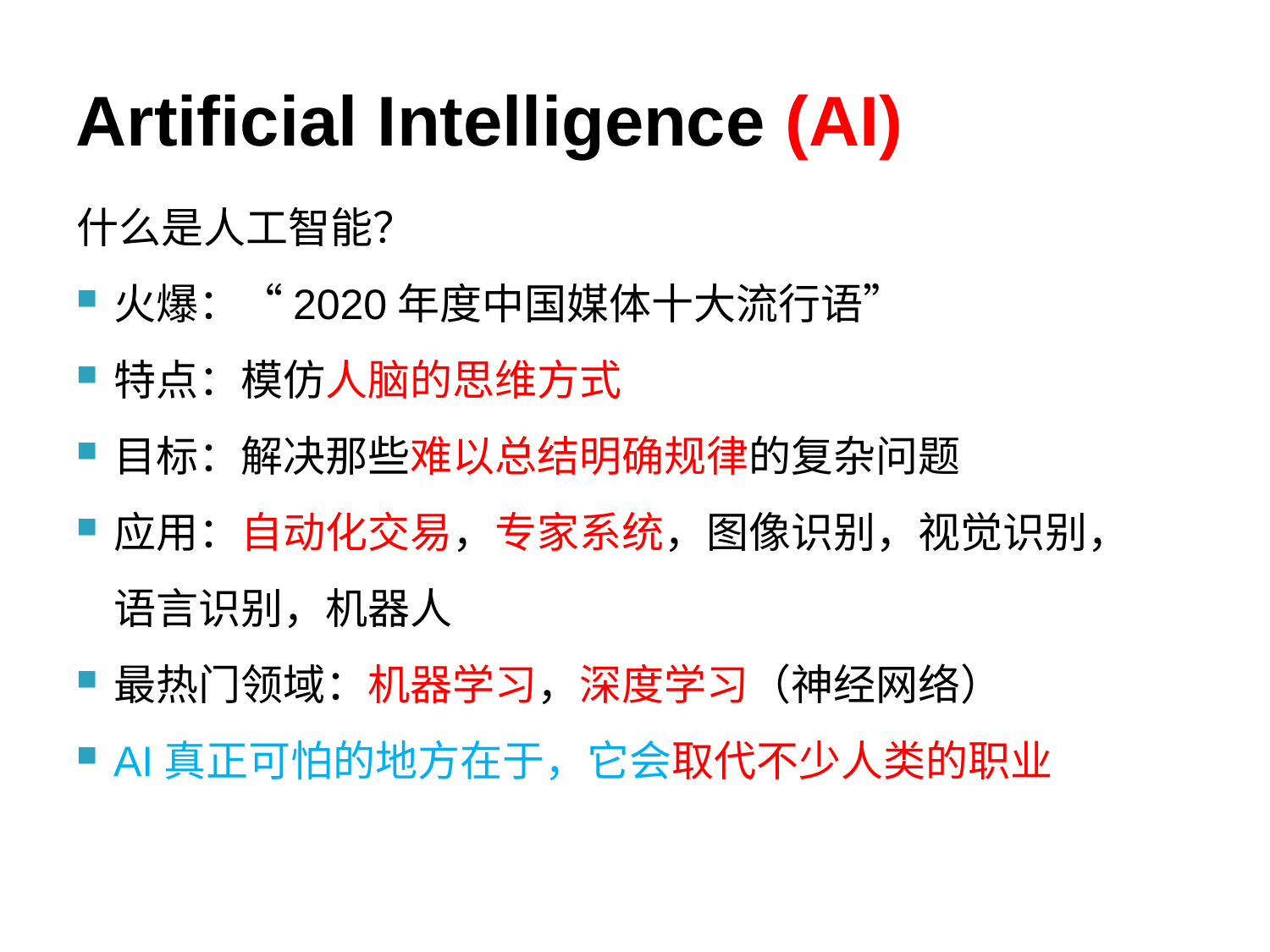

# Artificial Intelligence (AI)
什么是人工智能？
火爆：“2020年度中国媒体十大流行语”
特点：模仿人脑的思维方式
目标：解决那些难以总结明确规律的复杂问题
应用：自动化交易，专家系统，图像识别，视觉识别，语言识别，机器人
最热门领域：机器学习，深度学习（神经网络）
AI真正可怕的地方在于，它会取代不少人类的职业